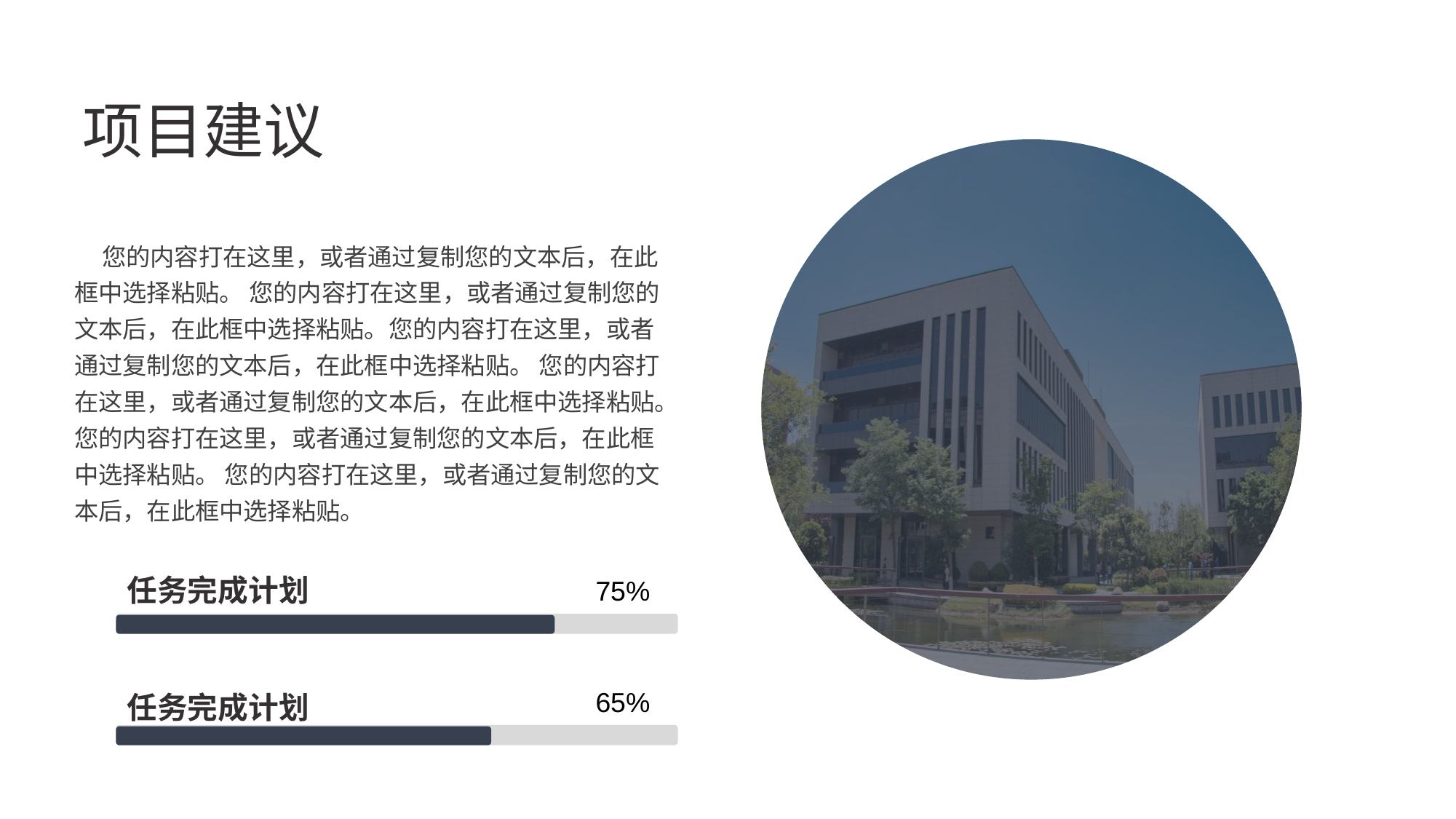

项目建议

    您的内容打在这里，或者通过复制您的文本后，在此框中选择粘贴。 您的内容打在这里，或者通过复制您的文本后，在此框中选择粘贴。您的内容打在这里，或者通过复制您的文本后，在此框中选择粘贴。 您的内容打在这里，或者通过复制您的文本后，在此框中选择粘贴。您的内容打在这里，或者通过复制您的文本后，在此框中选择粘贴。 您的内容打在这里，或者通过复制您的文本后，在此框中选择粘贴。
任务完成计划
75%

任务完成计划
65%